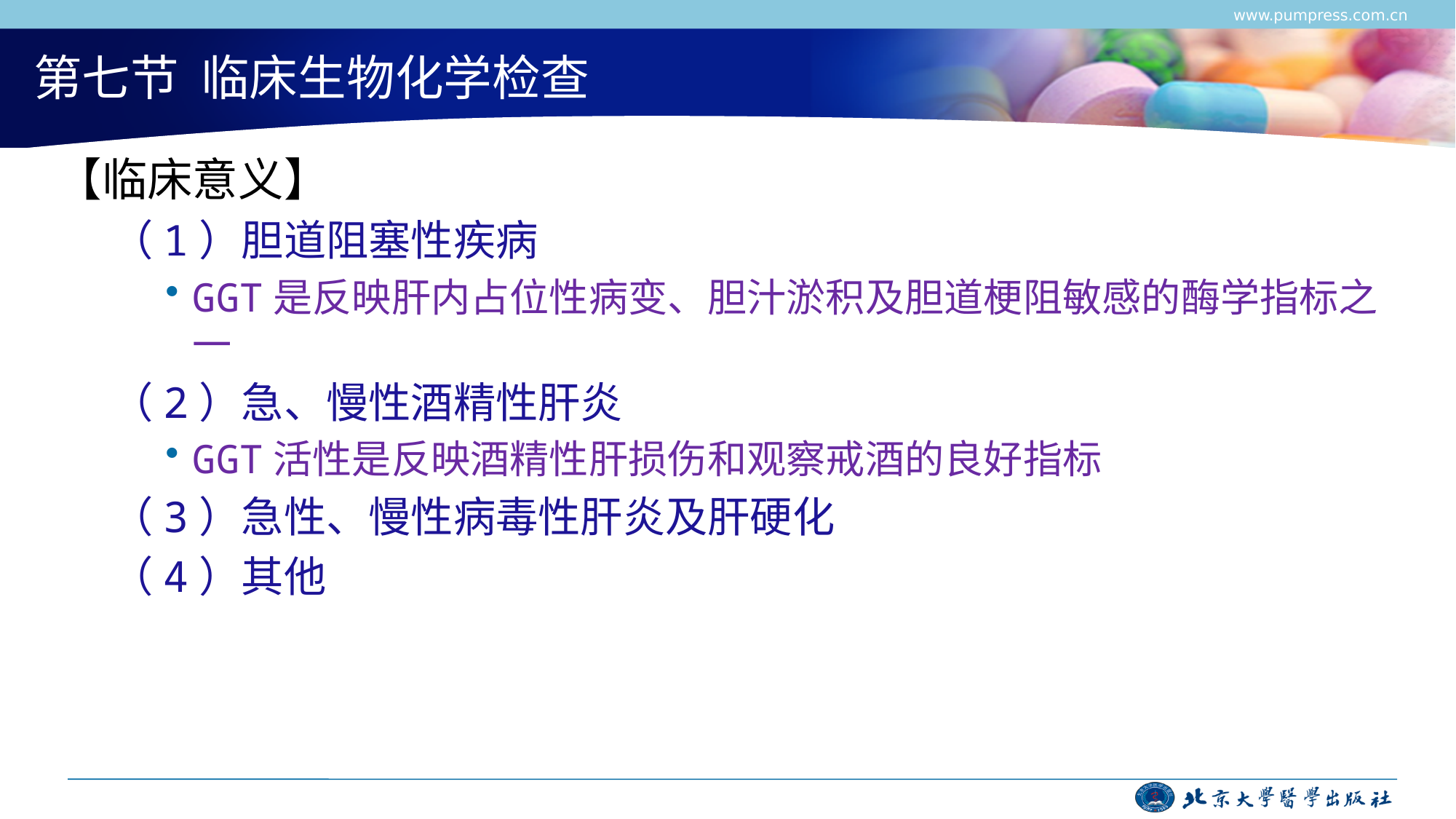

www.pumpress.com.cn
# 第七节  临床生物化学检查
【临床意义】
（1）胆道阻塞性疾病
GGT是反映肝内占位性病变、胆汁淤积及胆道梗阻敏感的酶学指标之一
（2）急、慢性酒精性肝炎
GGT活性是反映酒精性肝损伤和观察戒酒的良好指标
（3）急性、慢性病毒性肝炎及肝硬化
（4）其他